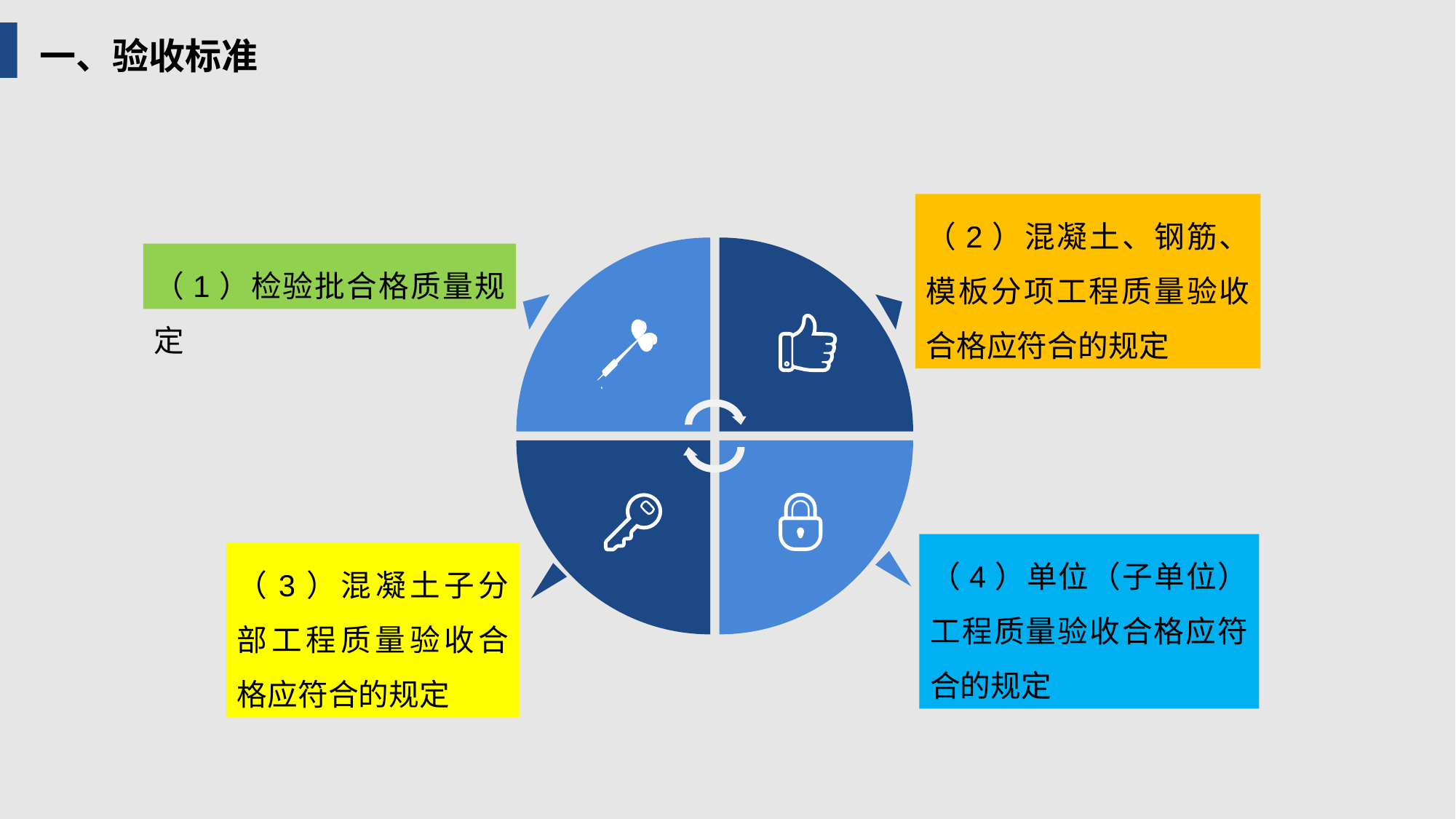

一、验收标准
（2）混凝土、钢筋、模板分项工程质量验收合格应符合的规定

（1）检验批合格质量规定

（4）单位（子单位）工程质量验收合格应符合的规定
（3）混凝土子分部工程质量验收合格应符合的规定